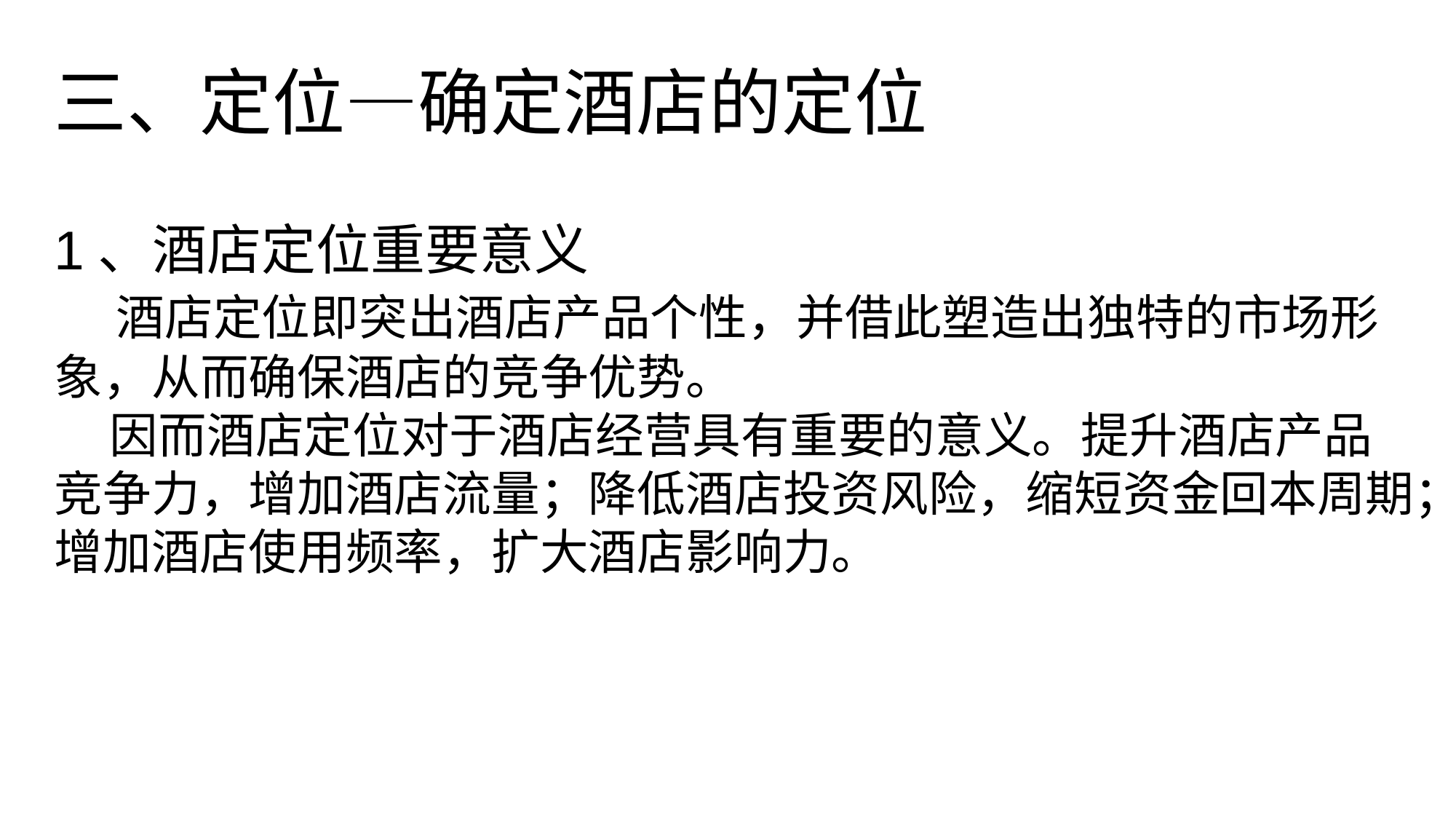

三、定位—确定酒店的定位
1、酒店定位重要意义
    酒店定位即突出酒店产品个性，并借此塑造出独特的市场形象，从而确保酒店的竞争优势。
    因而酒店定位对于酒店经营具有重要的意义。提升酒店产品竞争力，增加酒店流量；降低酒店投资风险，缩短资金回本周期；增加酒店使用频率，扩大酒店影响力。